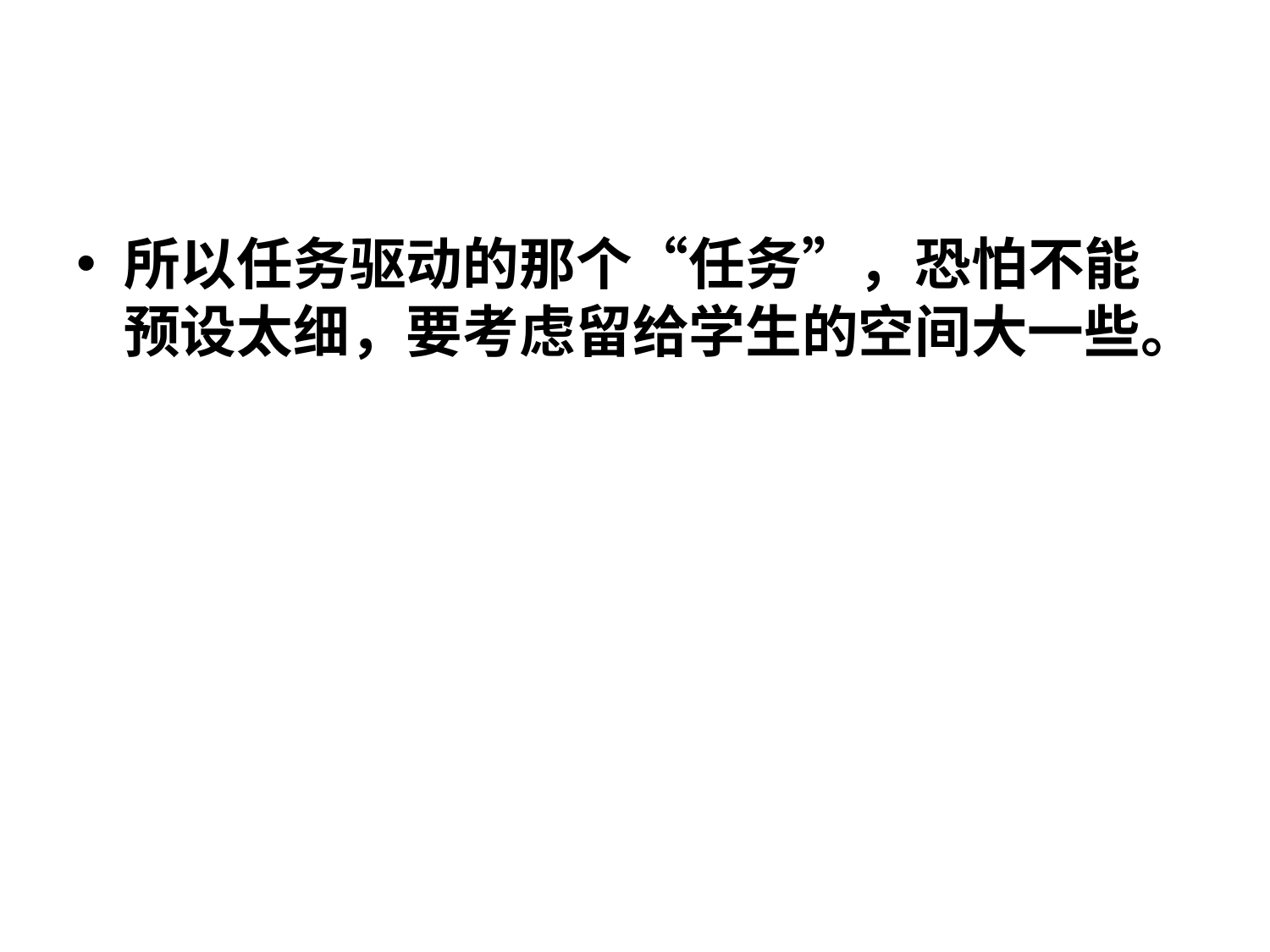

#
所以任务驱动的那个“任务”，恐怕不能预设太细，要考虑留给学生的空间大一些。